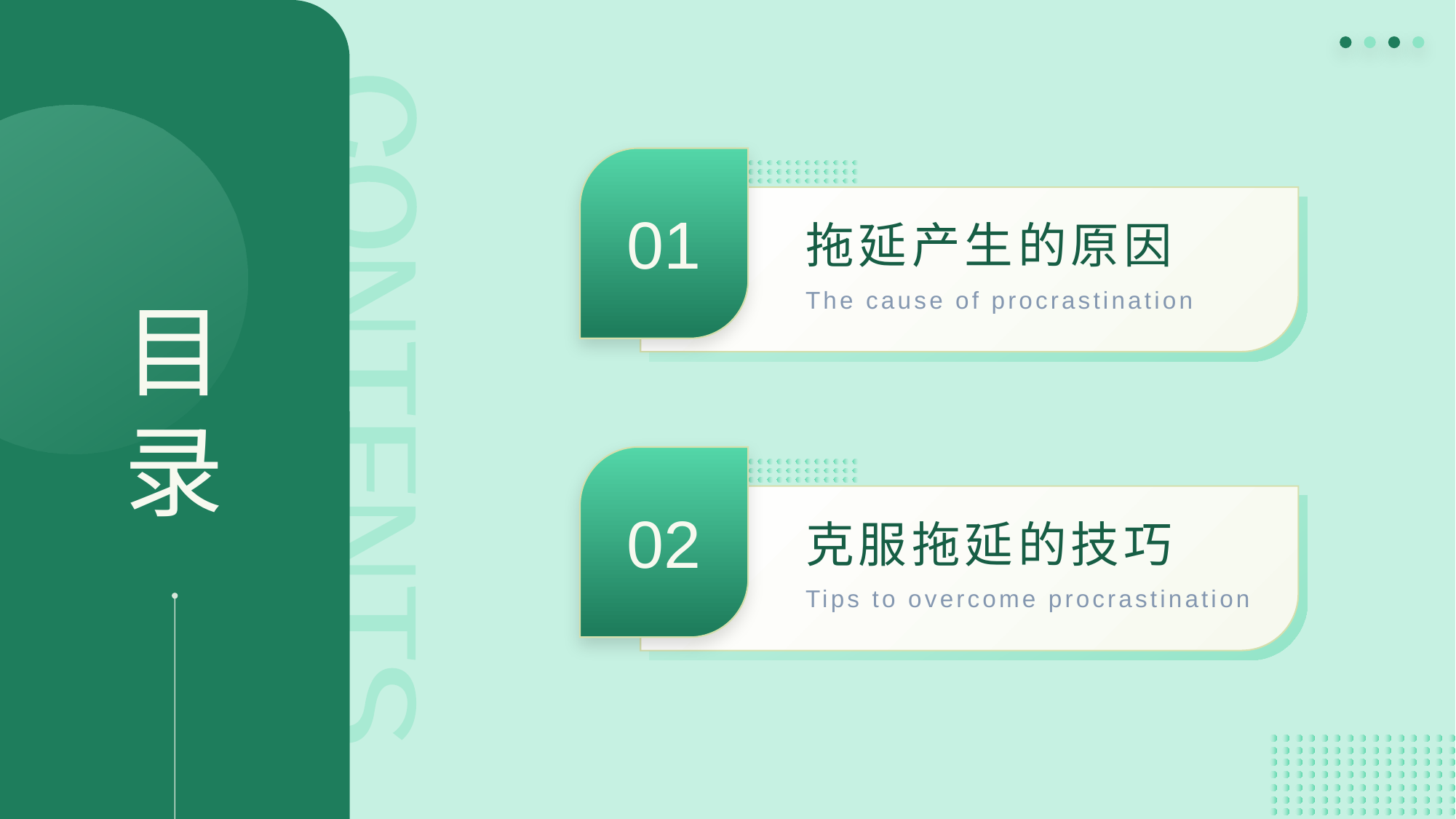

01
拖延产生的原因
The cause of procrastination
目录

02
克服拖延的技巧
Tips to overcome procrastination